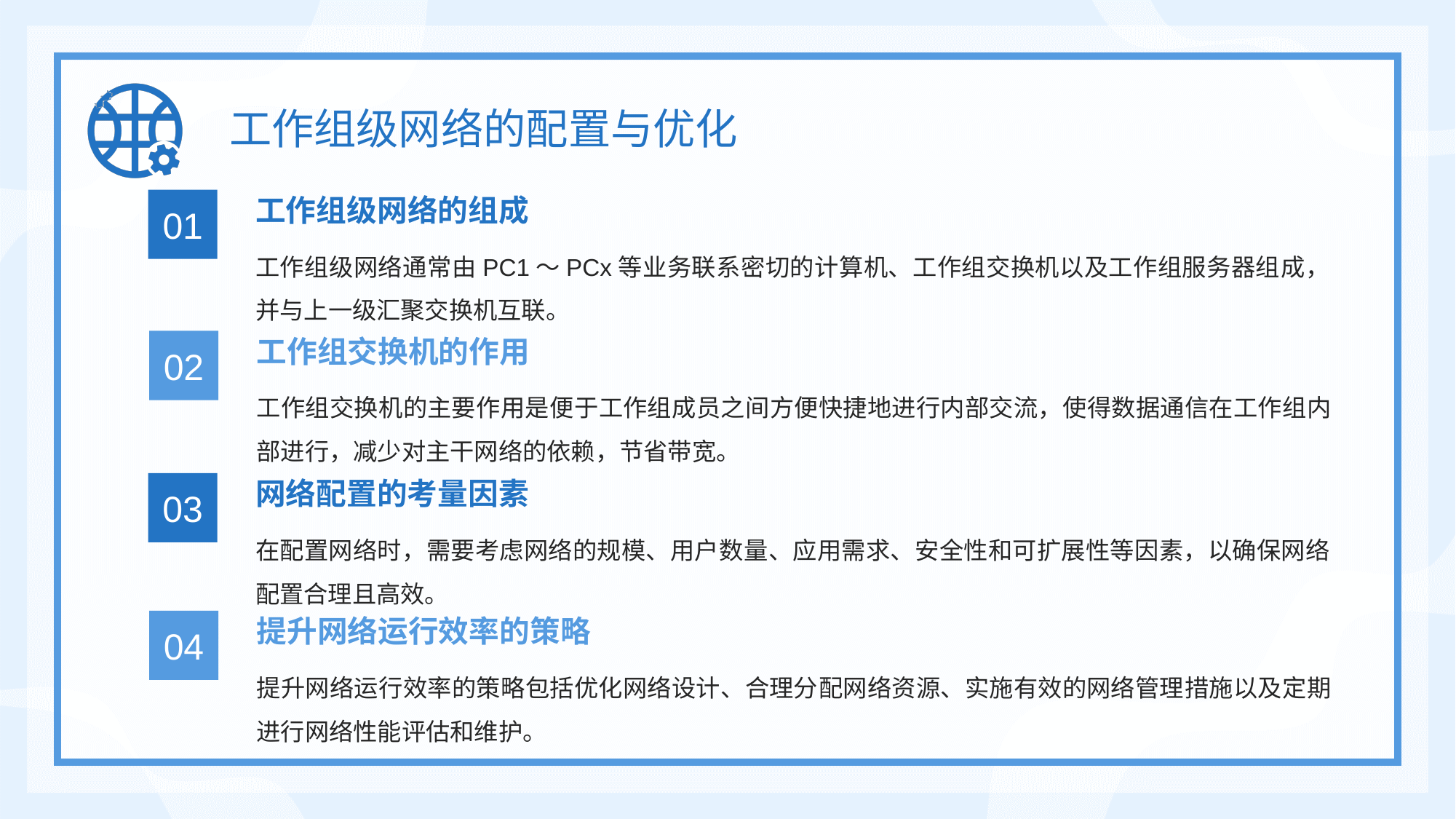

工作组级网络的配置与优化
工作组级网络的组成
01
工作组级网络通常由PC1～PCx等业务联系密切的计算机、工作组交换机以及工作组服务器组成，并与上一级汇聚交换机互联。
工作组交换机的作用
02
工作组交换机的主要作用是便于工作组成员之间方便快捷地进行内部交流，使得数据通信在工作组内部进行，减少对主干网络的依赖，节省带宽。
网络配置的考量因素
03
在配置网络时，需要考虑网络的规模、用户数量、应用需求、安全性和可扩展性等因素，以确保网络配置合理且高效。
提升网络运行效率的策略
04
提升网络运行效率的策略包括优化网络设计、合理分配网络资源、实施有效的网络管理措施以及定期进行网络性能评估和维护。